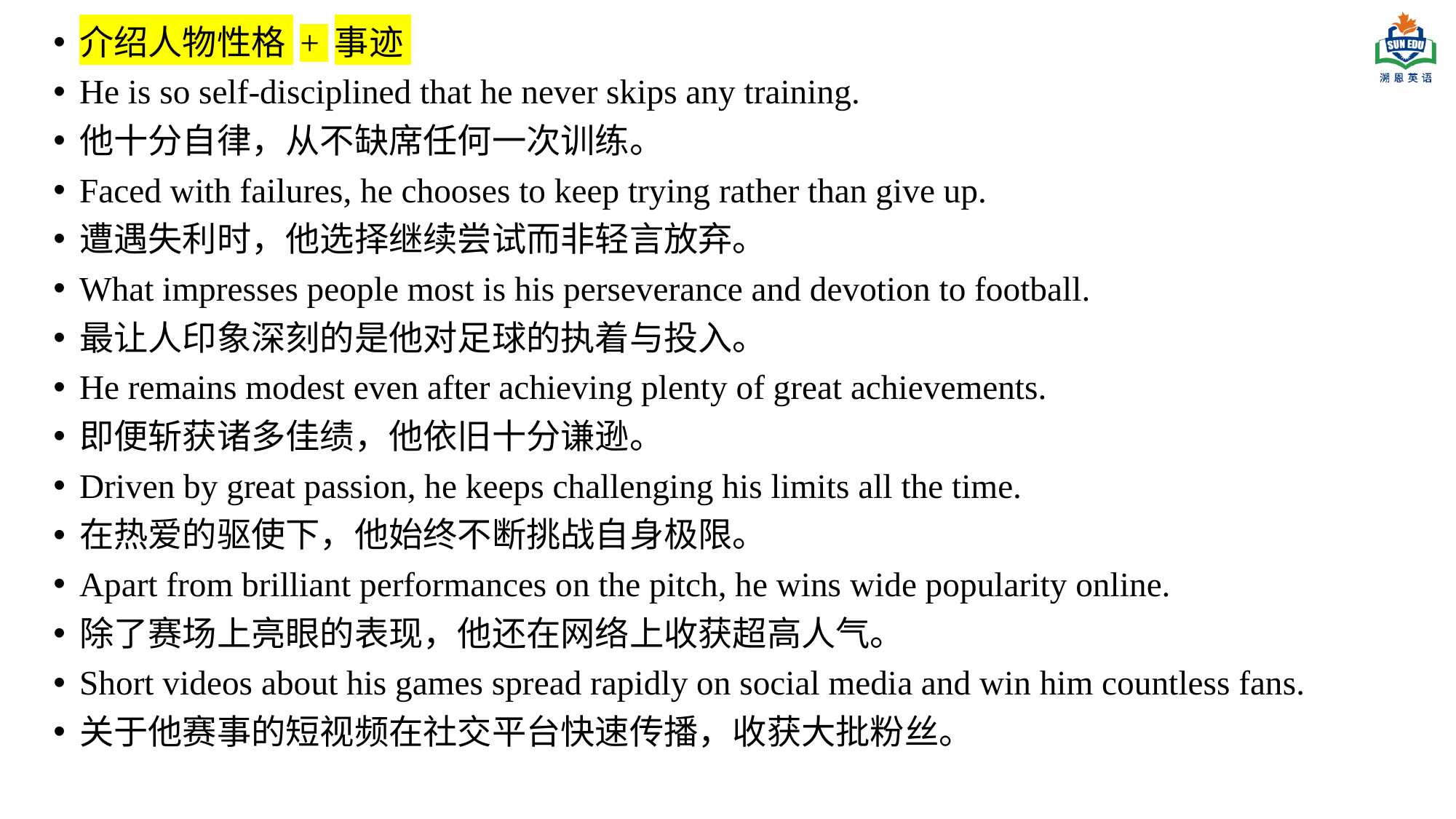

介绍人物性格 + 事迹
He is so self-disciplined that he never skips any training.
他十分自律，从不缺席任何一次训练。
Faced with failures, he chooses to keep trying rather than give up.
遭遇失利时，他选择继续尝试而非轻言放弃。
What impresses people most is his perseverance and devotion to football.
最让人印象深刻的是他对足球的执着与投入。
He remains modest even after achieving plenty of great achievements.
即便斩获诸多佳绩，他依旧十分谦逊。
Driven by great passion, he keeps challenging his limits all the time.
在热爱的驱使下，他始终不断挑战自身极限。
Apart from brilliant performances on the pitch, he wins wide popularity online.
除了赛场上亮眼的表现，他还在网络上收获超高人气。
Short videos about his games spread rapidly on social media and win him countless fans.
关于他赛事的短视频在社交平台快速传播，收获大批粉丝。